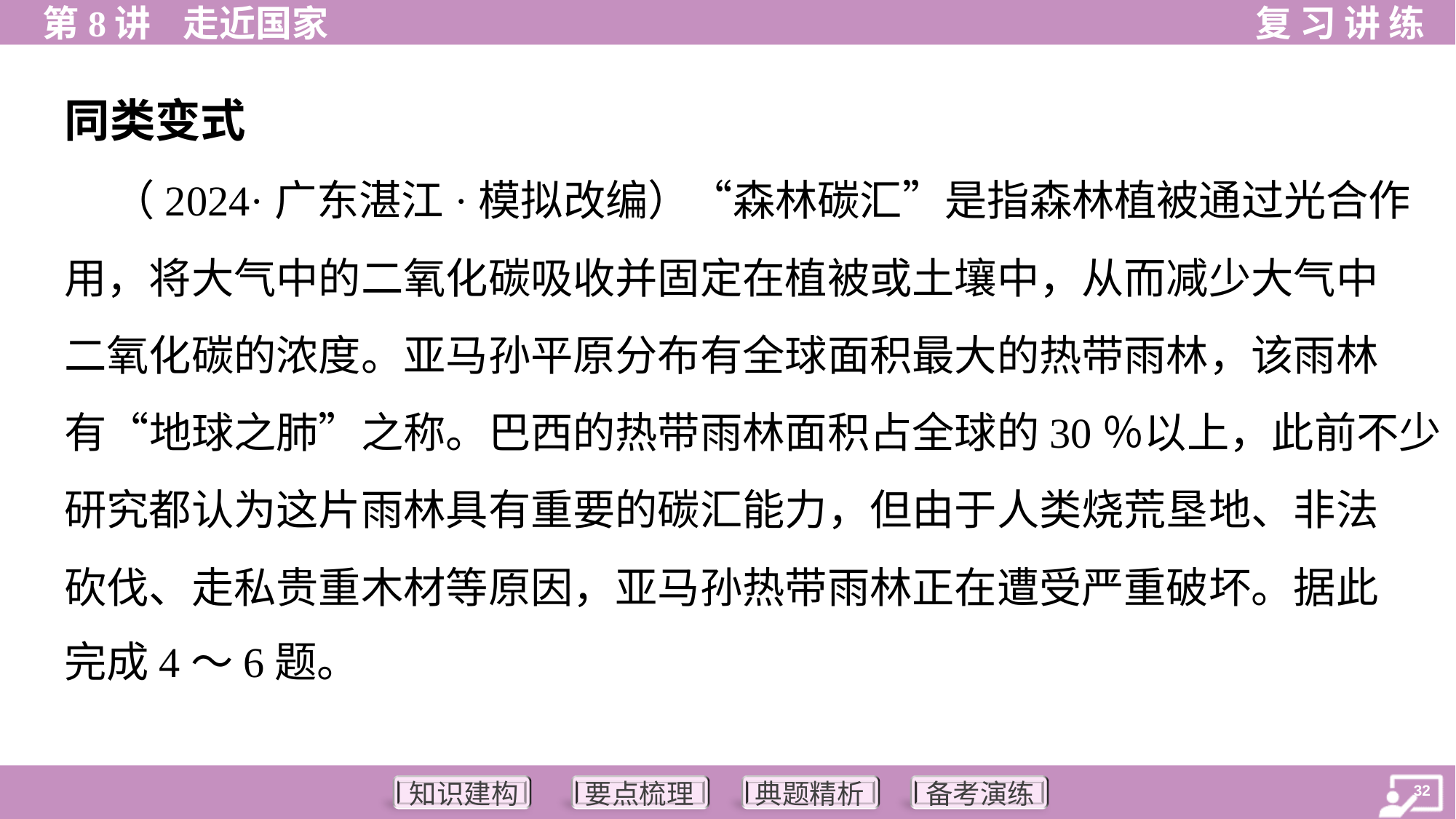

同类变式
    （2024·广东湛江·模拟改编）“森林碳汇”是指森林植被通过光合作
用，将大气中的二氧化碳吸收并固定在植被或土壤中，从而减少大气中
二氧化碳的浓度。亚马孙平原分布有全球面积最大的热带雨林，该雨林
有“地球之肺”之称。巴西的热带雨林面积占全球的30％以上，此前不少
研究都认为这片雨林具有重要的碳汇能力，但由于人类烧荒垦地、非法
砍伐、走私贵重木材等原因，亚马孙热带雨林正在遭受严重破坏。据此
完成4～6题。